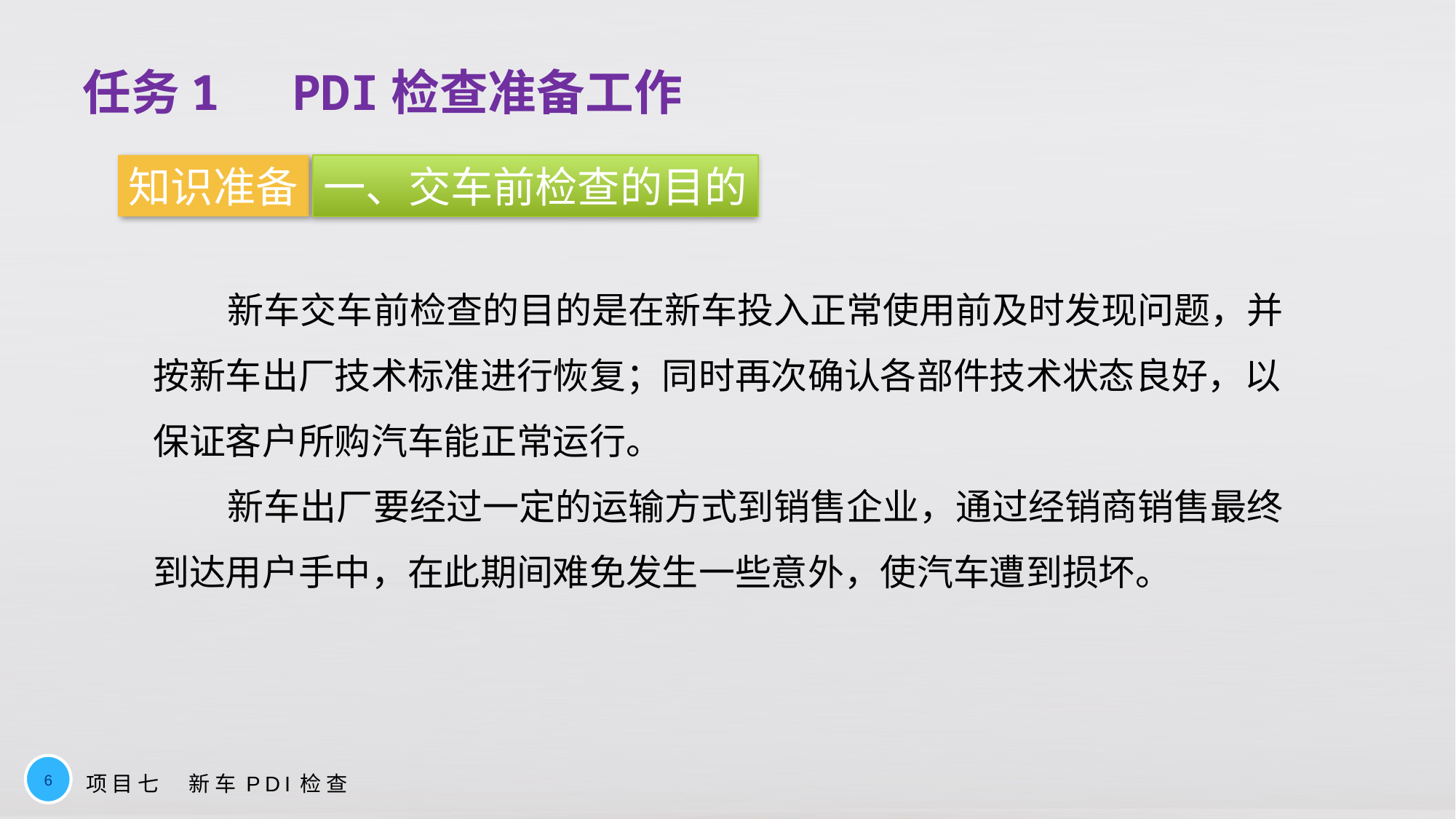

任务1　PDI检查准备工作
知识准备
一、交车前检查的目的
新车交车前检查的目的是在新车投入正常使用前及时发现问题，并按新车出厂技术标准进行恢复；同时再次确认各部件技术状态良好，以保证客户所购汽车能正常运行。
新车出厂要经过一定的运输方式到销售企业，通过经销商销售最终到达用户手中，在此期间难免发生一些意外，使汽车遭到损坏。
6